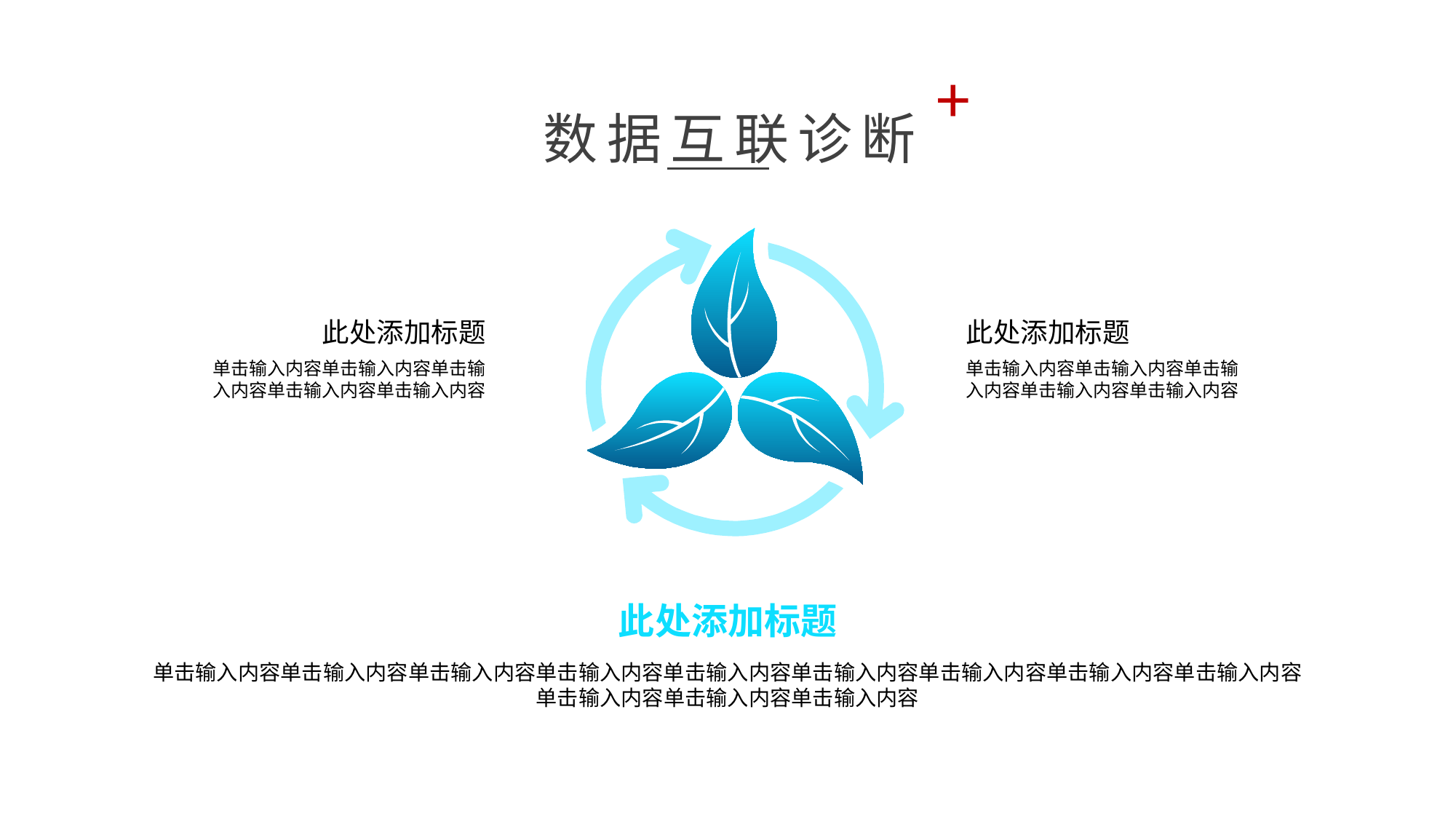

+
数据互联诊断

此处添加标题
单击输入内容单击输入内容单击输入内容单击输入内容单击输入内容
此处添加标题
单击输入内容单击输入内容单击输入内容单击输入内容单击输入内容
此处添加标题
单击输入内容单击输入内容单击输入内容单击输入内容单击输入内容单击输入内容单击输入内容单击输入内容单击输入内容单击输入内容单击输入内容单击输入内容